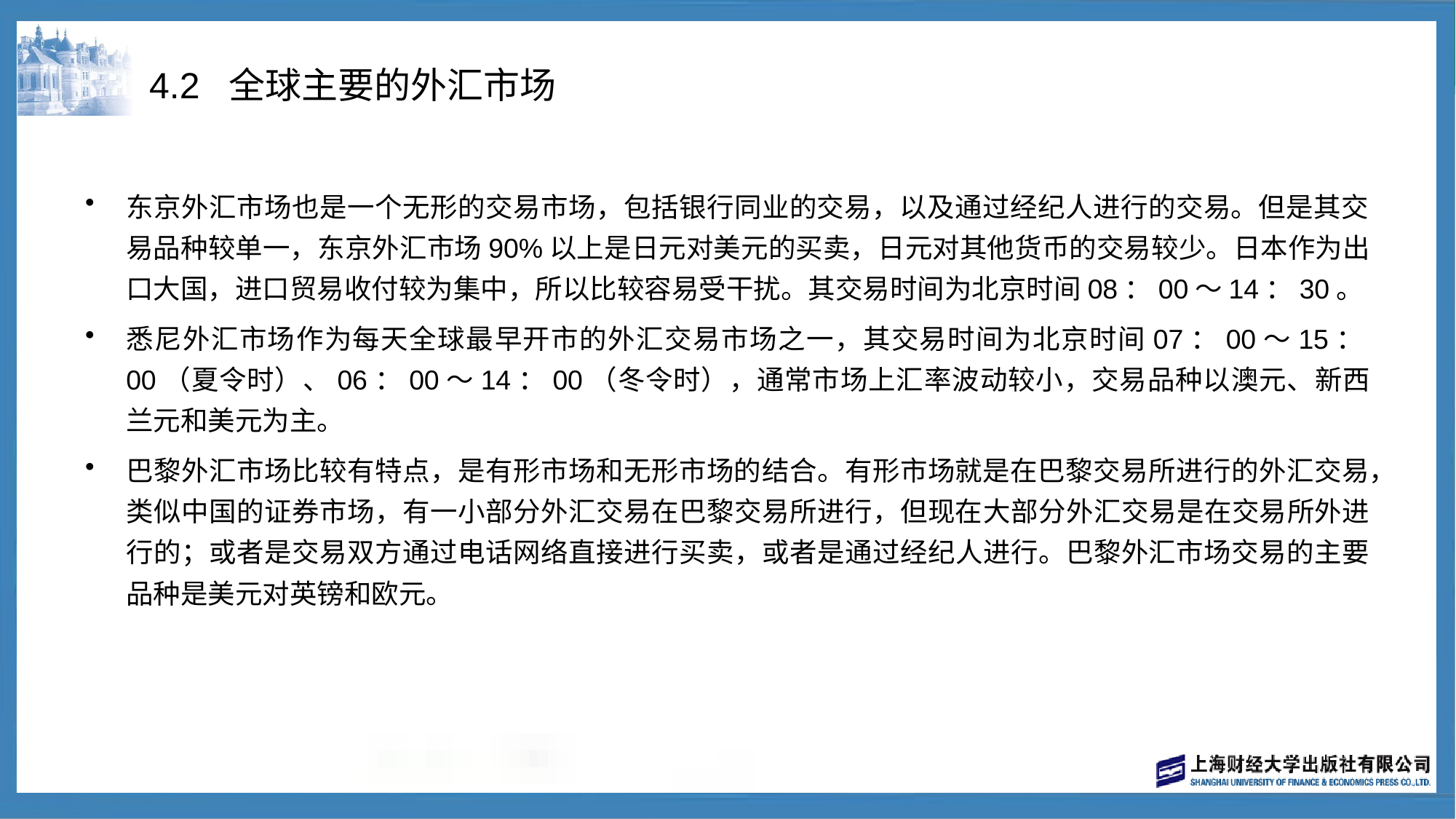

# 4.2  全球主要的外汇市场
东京外汇市场也是一个无形的交易市场，包括银行同业的交易，以及通过经纪人进行的交易。但是其交易品种较单一，东京外汇市场90%以上是日元对美元的买卖，日元对其他货币的交易较少。日本作为出口大国，进口贸易收付较为集中，所以比较容易受干扰。其交易时间为北京时间08：00～14：30。
悉尼外汇市场作为每天全球最早开市的外汇交易市场之一，其交易时间为北京时间07：00～15：00（夏令时）、06：00～14：00（冬令时），通常市场上汇率波动较小，交易品种以澳元、新西兰元和美元为主。
巴黎外汇市场比较有特点，是有形市场和无形市场的结合。有形市场就是在巴黎交易所进行的外汇交易，类似中国的证券市场，有一小部分外汇交易在巴黎交易所进行，但现在大部分外汇交易是在交易所外进行的；或者是交易双方通过电话网络直接进行买卖，或者是通过经纪人进行。巴黎外汇市场交易的主要品种是美元对英镑和欧元。